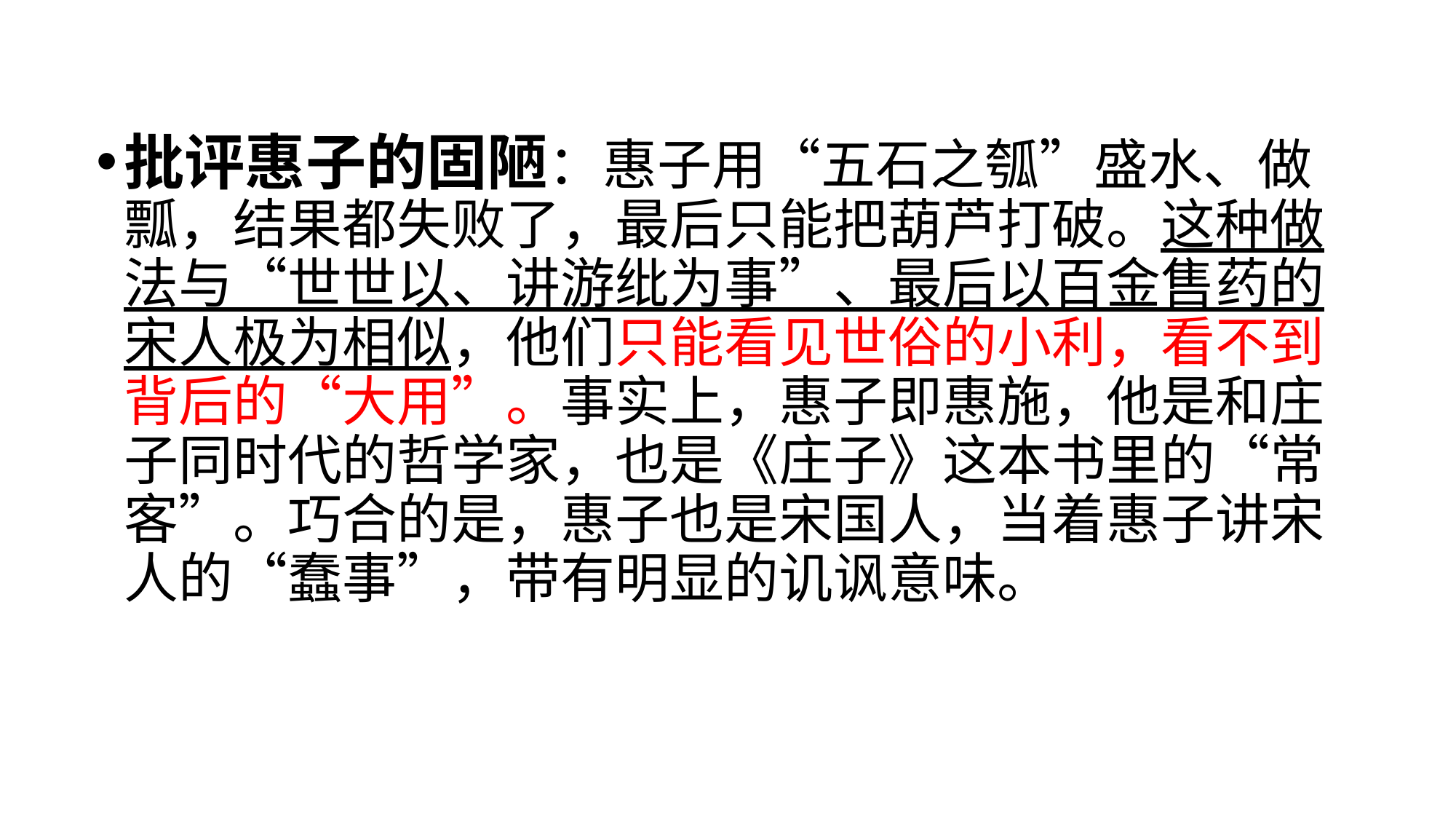

批评惠子的固陋：惠子用“五石之瓠”盛水、做瓢，结果都失败了，最后只能把葫芦打破。这种做法与“世世以、讲游纰为事”、最后以百金售药的宋人极为相似，他们只能看见世俗的小利，看不到背后的“大用”。事实上，惠子即惠施，他是和庄子同时代的哲学家，也是《庄子》这本书里的“常客”。巧合的是，惠子也是宋国人，当着惠子讲宋人的“蠢事”，带有明显的讥讽意味。